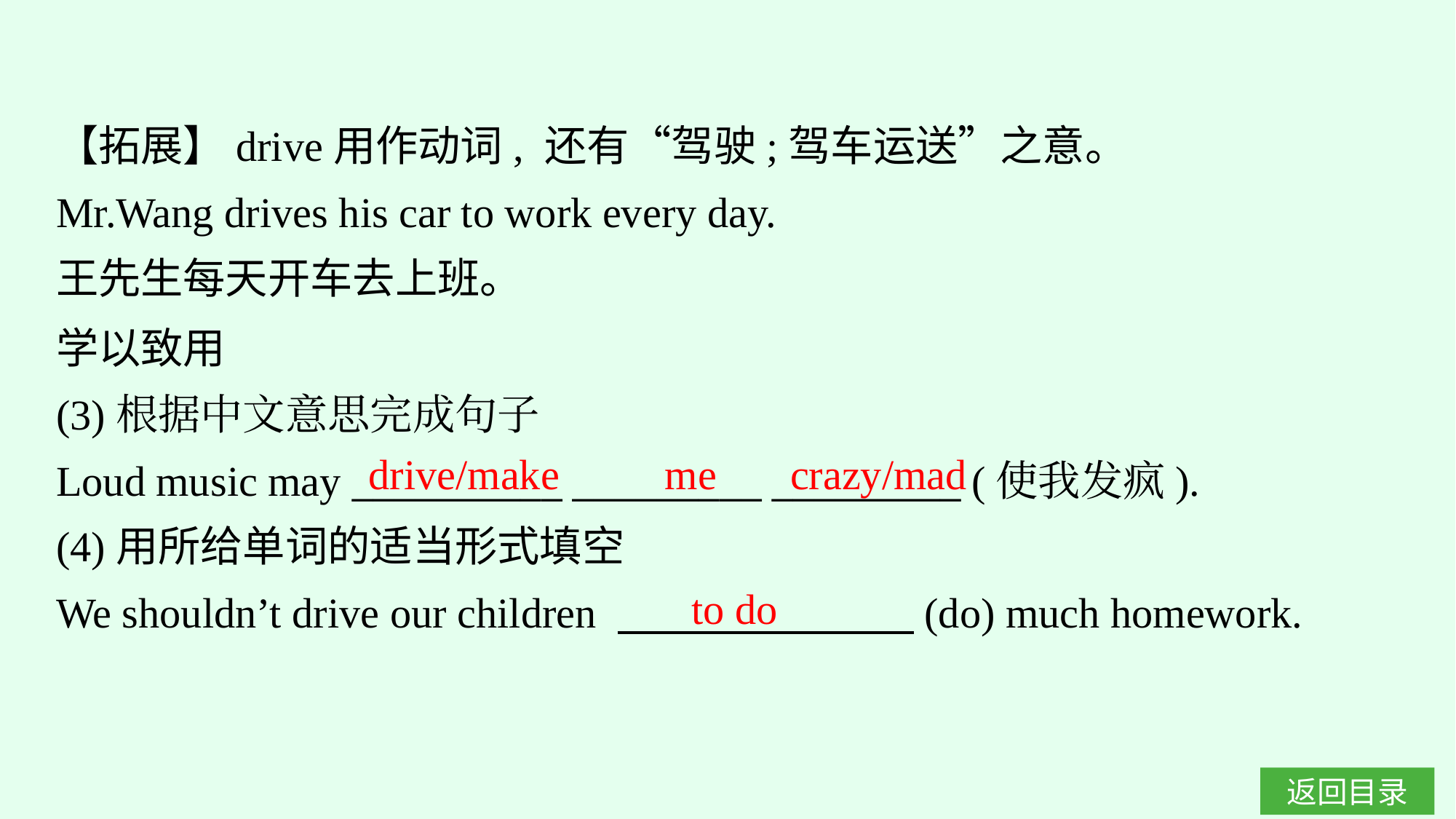

【拓展】drive用作动词, 还有“驾驶;驾车运送”之意。
Mr.Wang drives his car to work every day.
王先生每天开车去上班。
学以致用
(3)根据中文意思完成句子
Loud music may __________ _________ _________ (使我发疯).
(4)用所给单词的适当形式填空
We shouldn’t drive our children 　　　　　　　(do) much homework.
drive/make          me       crazy/mad
to do